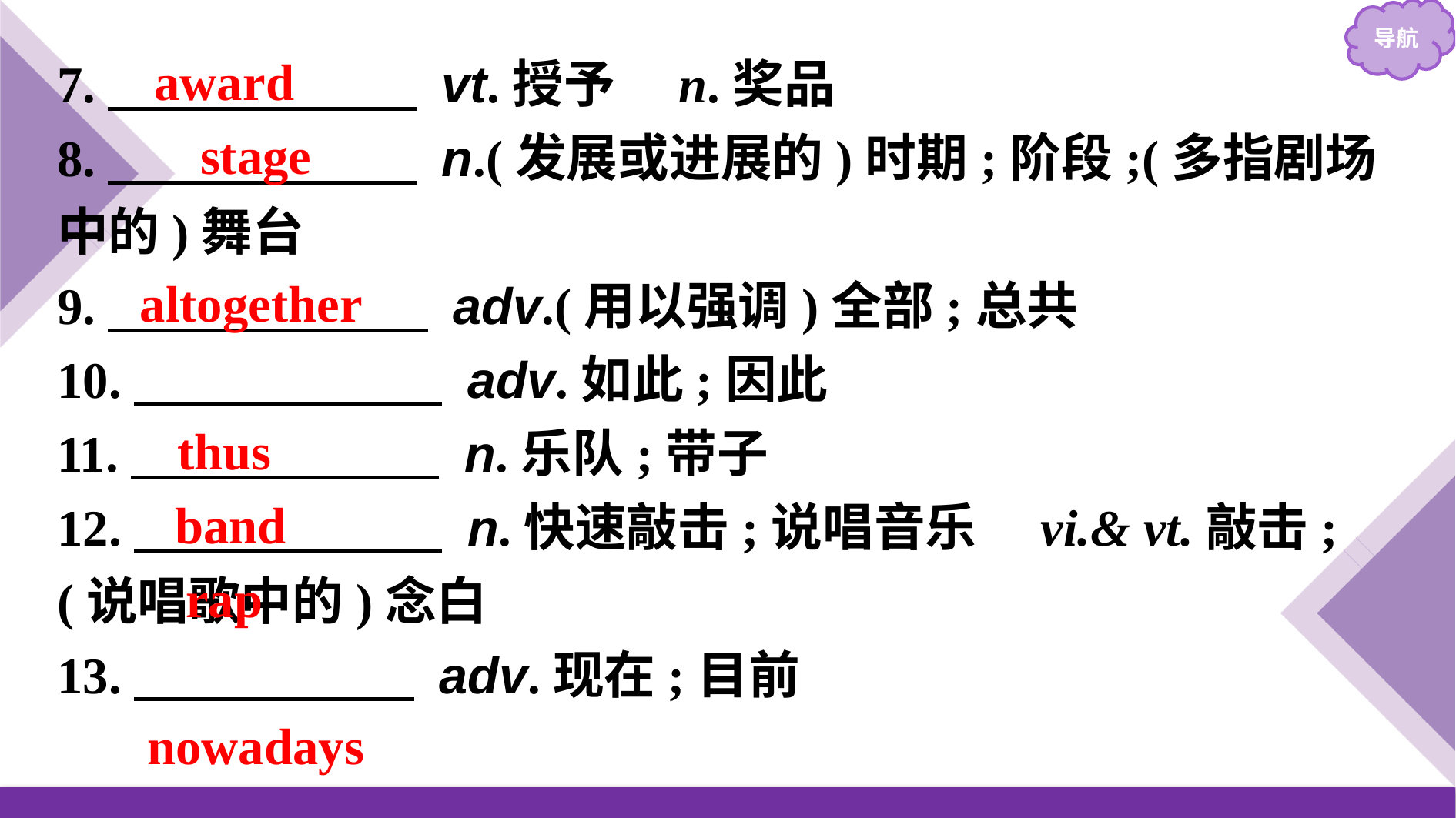

award
stage

altogether
thus
 band
rap

nowadays
7.　　　　　　 vt.授予　n.奖品
8.　　　　　　 n.(发展或进展的)时期;阶段;(多指剧场中的)舞台
9.　　　　　 　 adv.(用以强调)全部;总共
10.　　　　　　 adv.如此;因此
11.　　　　　　 n.乐队;带子
12.　　　　　　 n.快速敲击;说唱音乐　vi.& vt.敲击;(说唱歌中的)念白
13.　　　　  　 adv.现在;目前